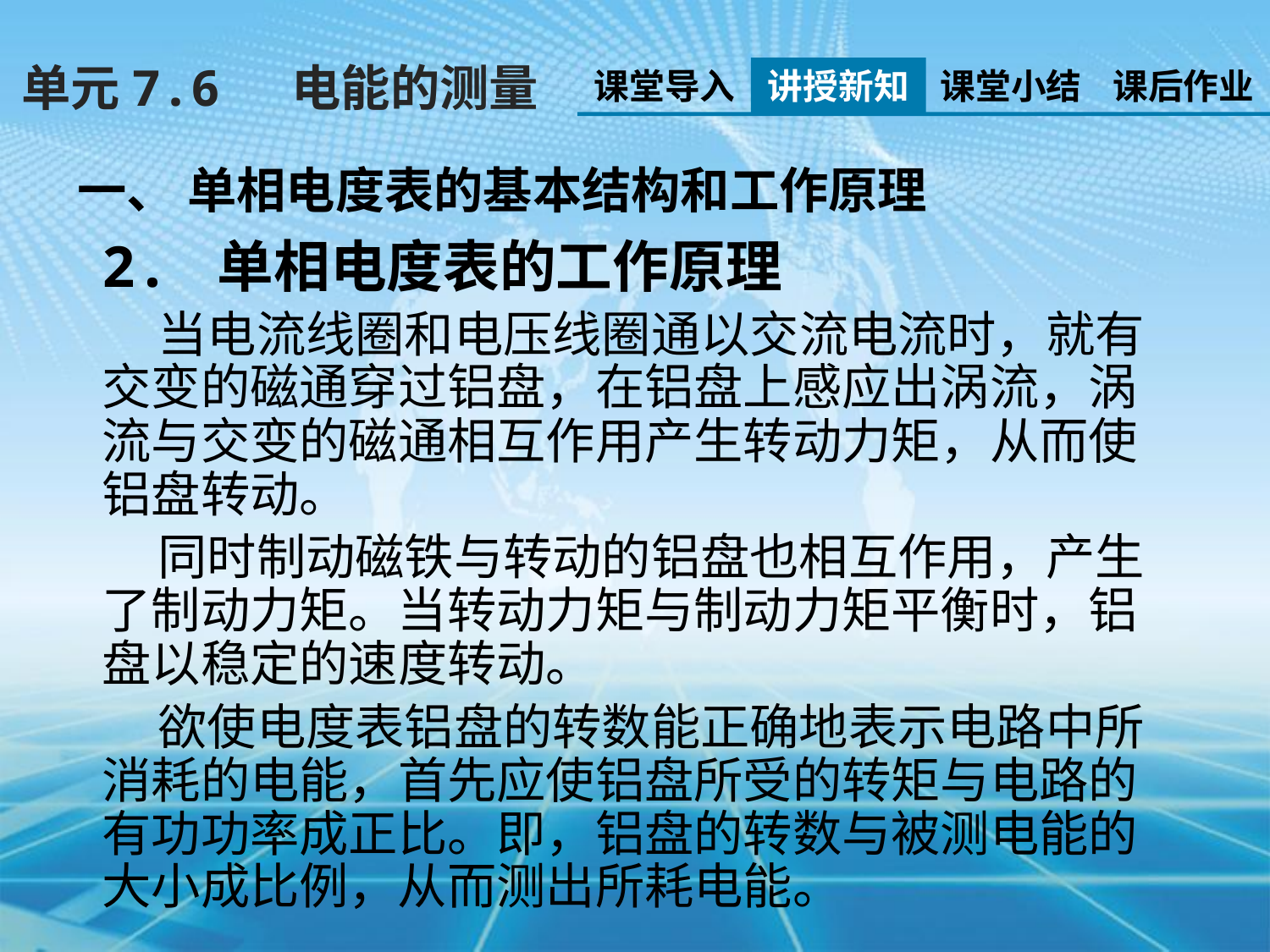

单元7.6  电能的测量
课堂导入
讲授新知
课堂小结
课后作业
一、 单相电度表的基本结构和工作原理
2. 单相电度表的工作原理
    当电流线圈和电压线圈通以交流电流时，就有交变的磁通穿过铝盘，在铝盘上感应出涡流，涡流与交变的磁通相互作用产生转动力矩，从而使铝盘转动。
    同时制动磁铁与转动的铝盘也相互作用，产生了制动力矩。当转动力矩与制动力矩平衡时，铝盘以稳定的速度转动。
    欲使电度表铝盘的转数能正确地表示电路中所消耗的电能，首先应使铝盘所受的转矩与电路的有功功率成正比。即，铝盘的转数与被测电能的大小成比例，从而测出所耗电能。